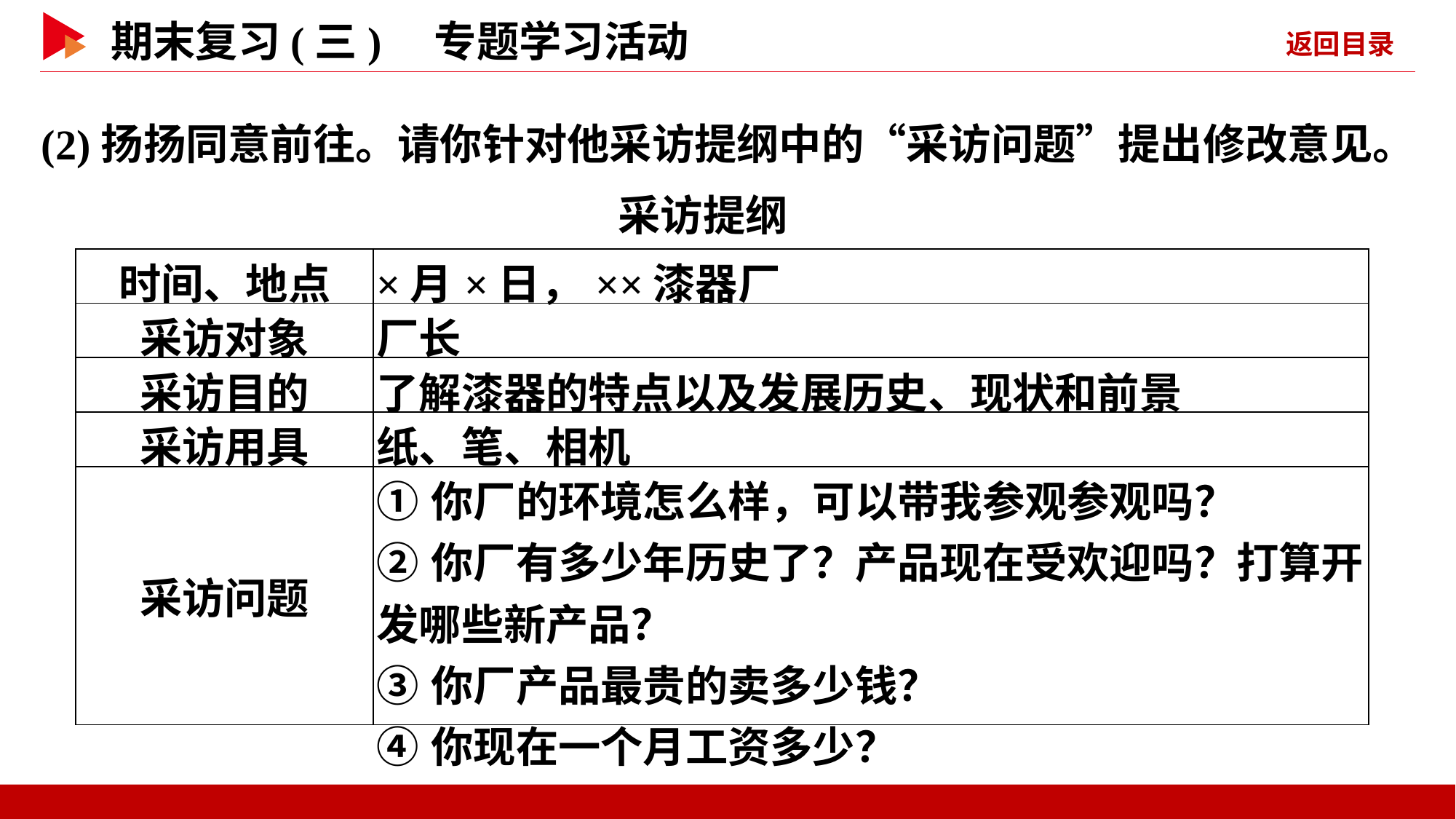

(2)扬扬同意前往。请你针对他采访提纲中的“采访问题”提出修改意见。
采访提纲
| 时间、地点 | ×月×日，××漆器厂 |
| --- | --- |
| 采访对象 | 厂长 |
| 采访目的 | 了解漆器的特点以及发展历史、现状和前景 |
| 采访用具 | 纸、笔、相机 |
| 采访问题 | ①你厂的环境怎么样，可以带我参观参观吗？ ②你厂有多少年历史了？产品现在受欢迎吗？打算开发哪些新产品？ ③你厂产品最贵的卖多少钱？ ④你现在一个月工资多少？ |